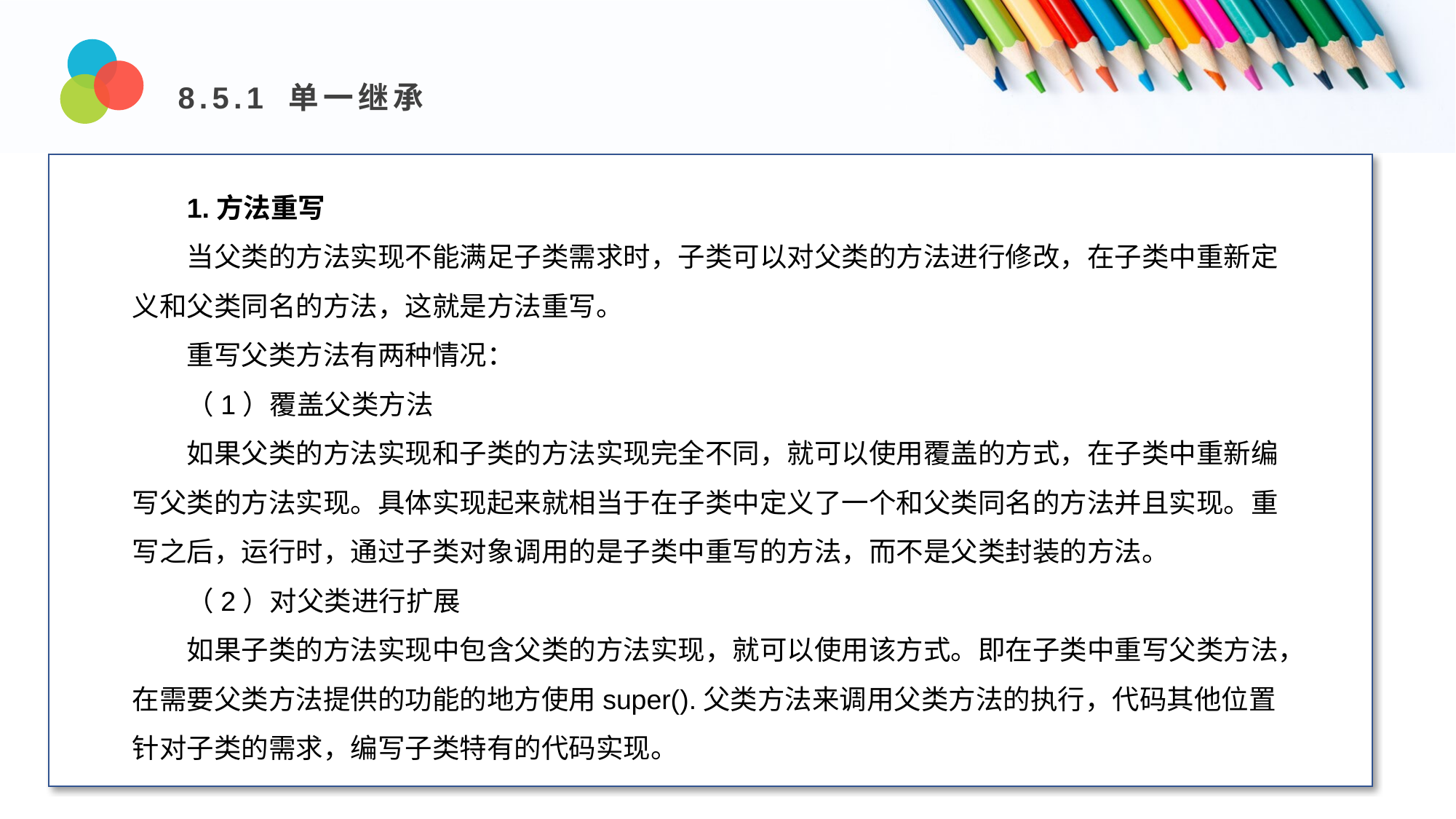

8.5.1 单一继承
Design and Production
1.方法重写
当父类的方法实现不能满足子类需求时，子类可以对父类的方法进行修改，在子类中重新定义和父类同名的方法，这就是方法重写。
重写父类方法有两种情况：
（1）覆盖父类方法
如果父类的方法实现和子类的方法实现完全不同，就可以使用覆盖的方式，在子类中重新编写父类的方法实现。具体实现起来就相当于在子类中定义了一个和父类同名的方法并且实现。重写之后，运行时，通过子类对象调用的是子类中重写的方法，而不是父类封装的方法。
（2）对父类进行扩展
如果子类的方法实现中包含父类的方法实现，就可以使用该方式。即在子类中重写父类方法，在需要父类方法提供的功能的地方使用super().父类方法来调用父类方法的执行，代码其他位置针对子类的需求，编写子类特有的代码实现。